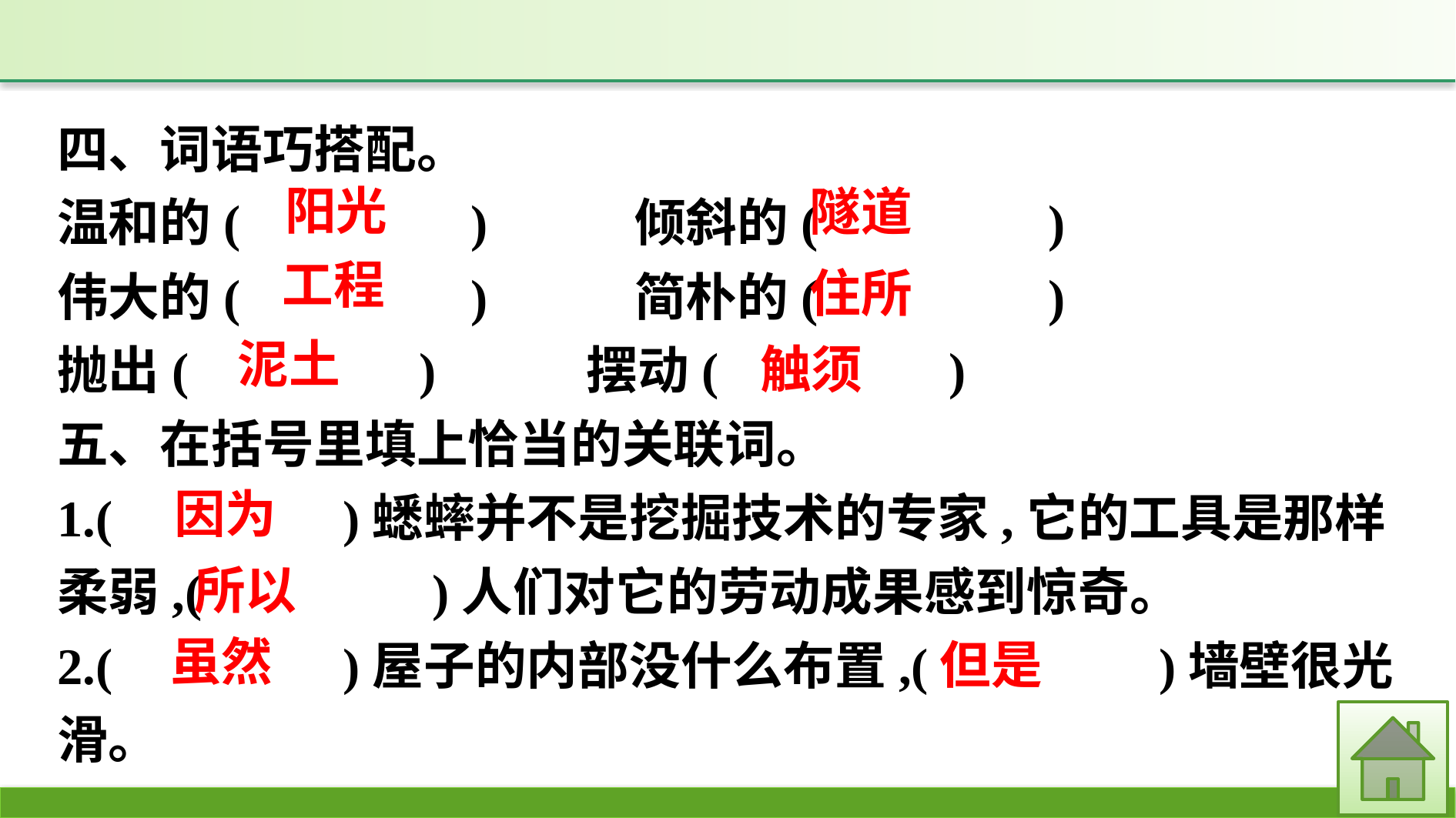

四、词语巧搭配。
温和的(　　　　)　　	倾斜的(　　　　)
伟大的(　　　　)		简朴的(　　　　)
抛出(　　　　)		摆动(　　　　)
五、在括号里填上恰当的关联词。
1.(　　　　)蟋蟀并不是挖掘技术的专家,它的工具是那样柔弱,(　　　　)人们对它的劳动成果感到惊奇。
2.(　　　　)屋子的内部没什么布置,(　　　　)墙壁很光滑。
阳光
隧道
工程
住所
泥土
触须
因为
所以
虽然
但是